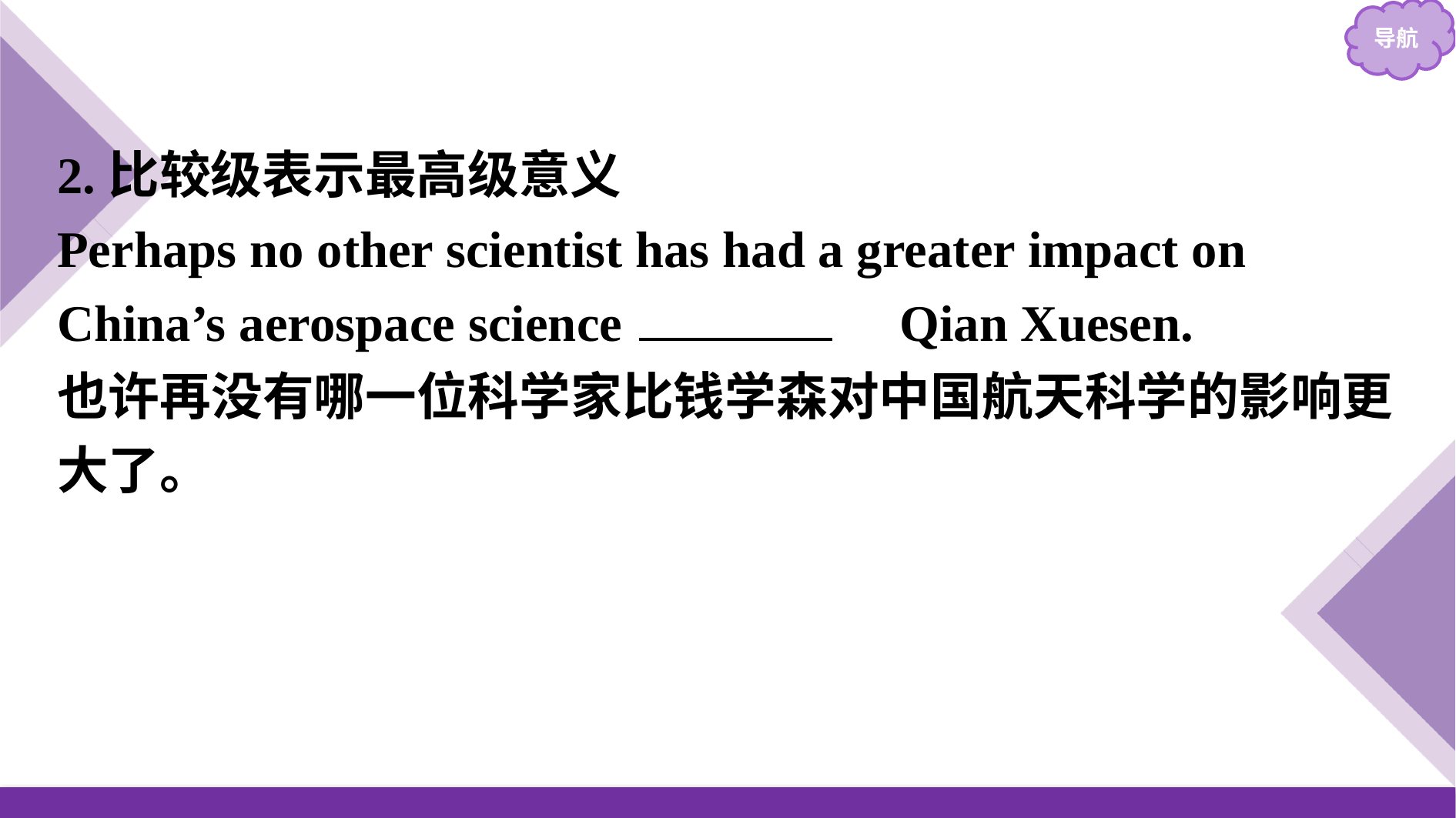

2.比较级表示最高级意义
Perhaps no other scientist has had a greater impact on China’s aerospace science 　than　 Qian Xuesen.
也许再没有哪一位科学家比钱学森对中国航天科学的影响更大了。